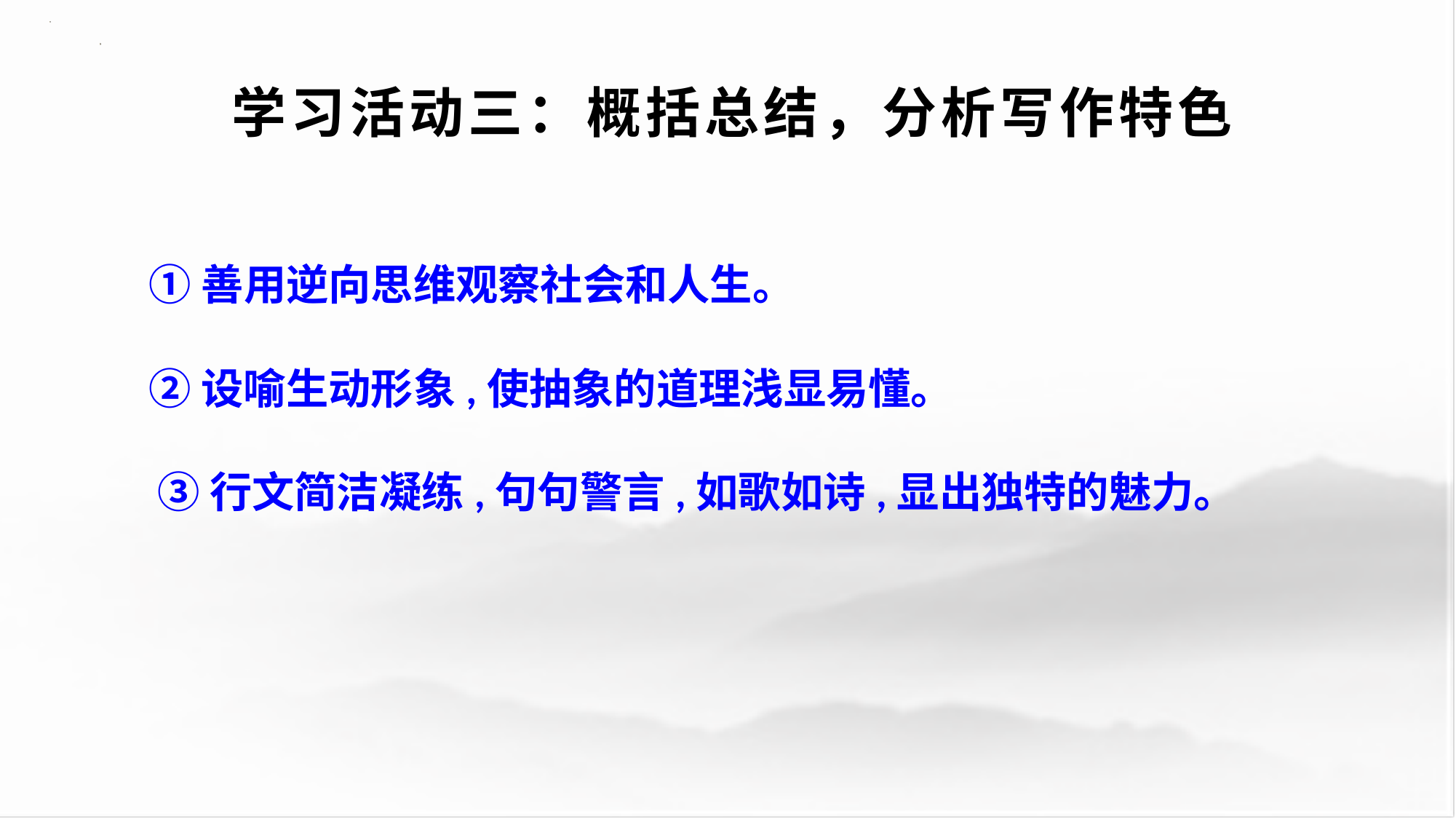

学习活动三：概括总结，分析写作特色
①善用逆向思维观察社会和人生。
②设喻生动形象,使抽象的道理浅显易懂。
③行文简洁凝练,句句警言,如歌如诗,显出独特的魅力。